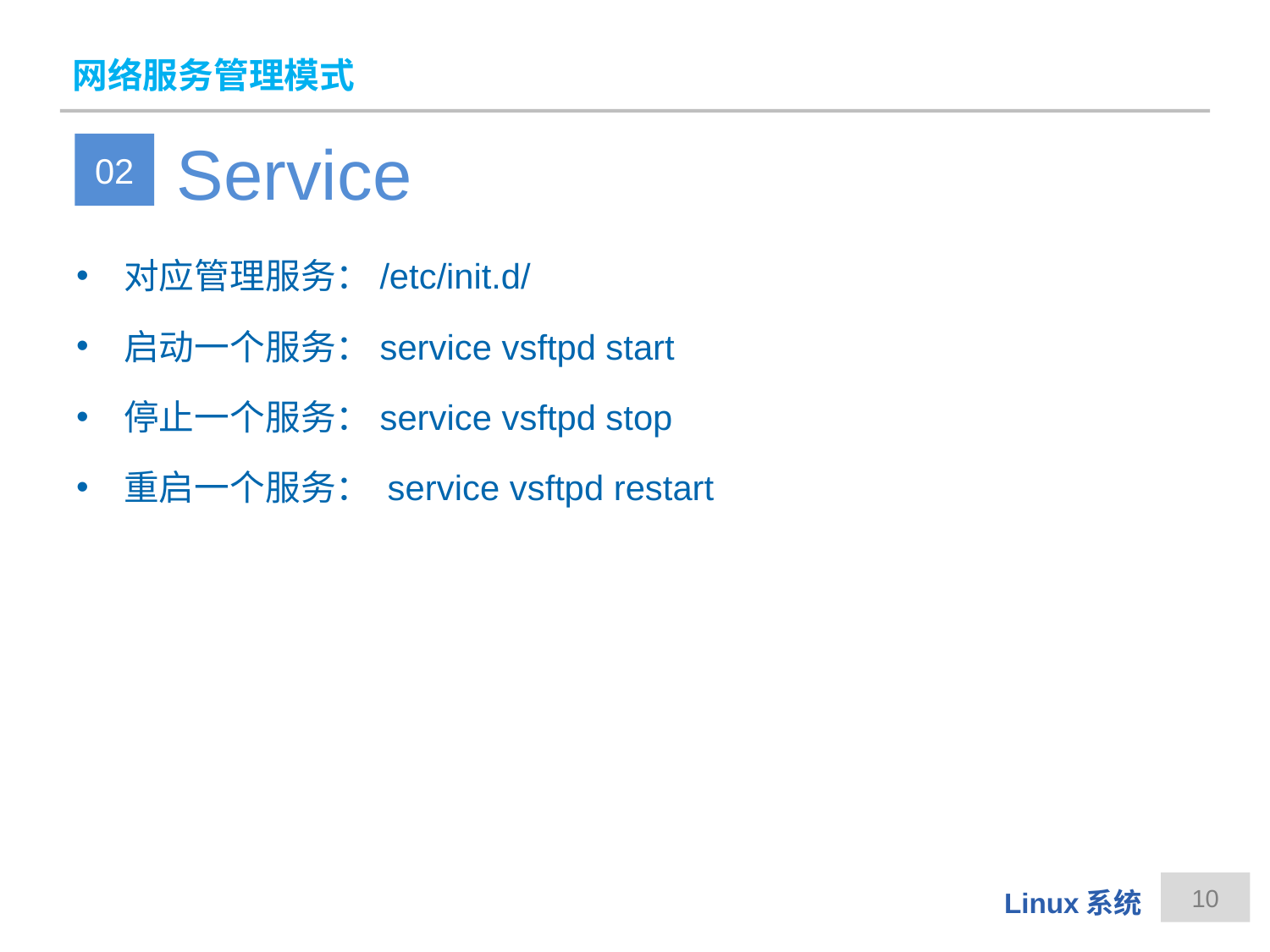

# 网络服务管理模式
Service
02
对应管理服务：/etc/init.d/
启动一个服务：service vsftpd start
停止一个服务：service vsftpd stop
重启一个服务： service vsftpd restart